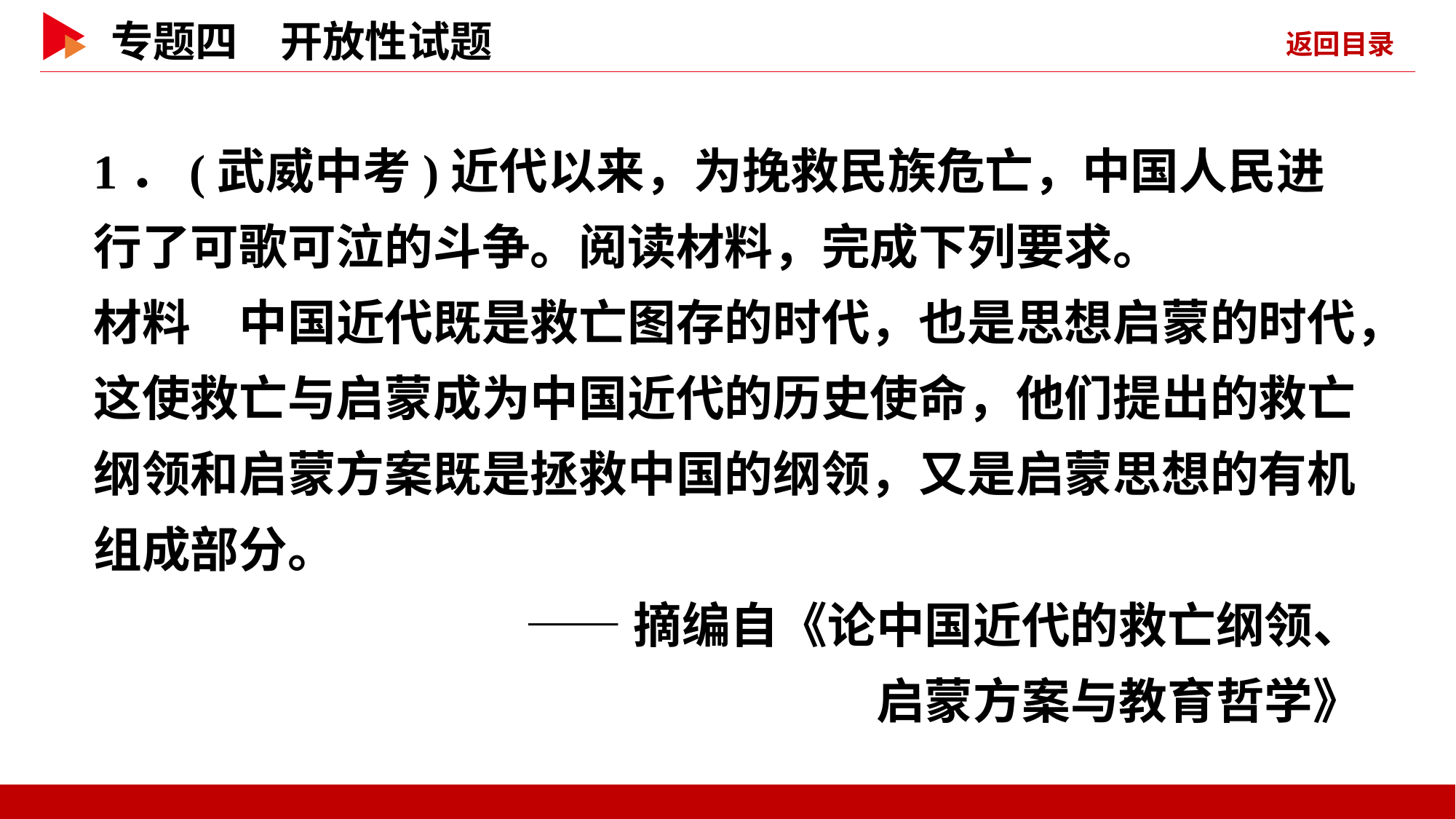

1．(武威中考)近代以来，为挽救民族危亡，中国人民进行了可歌可泣的斗争。阅读材料，完成下列要求。
材料　中国近代既是救亡图存的时代，也是思想启蒙的时代，这使救亡与启蒙成为中国近代的历史使命，他们提出的救亡纲领和启蒙方案既是拯救中国的纲领，又是启蒙思想的有机组成部分。
——摘编自《论中国近代的救亡纲领、
启蒙方案与教育哲学》